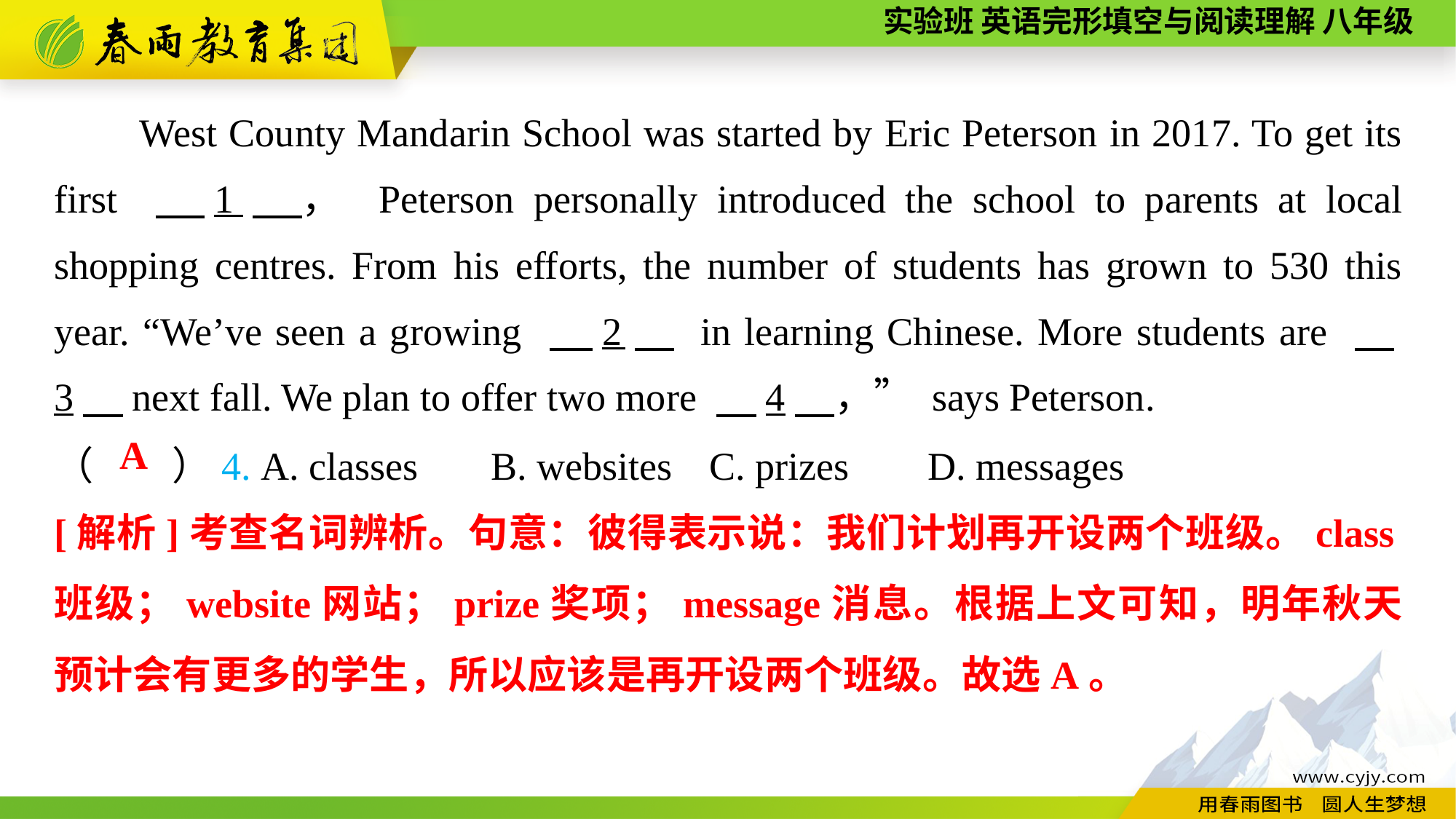

West County Mandarin School was started by Eric Peterson in 2017. To get its first 　1　， Peterson personally introduced the school to parents at local shopping centres. From his efforts, the number of students has grown to 530 this year. “We’ve seen a growing 　2　 in learning Chinese. More students are 　3，next fall. We plan to offer two more 　4　，” says Peterson.
（　　）4. A. classes	B. websites	C. prizes	D. messages
A
[解析]考查名词辨析。句意：彼得表示说：我们计划再开设两个班级。class班级；website网站；prize奖项；message消息。根据上文可知，明年秋天预计会有更多的学生，所以应该是再开设两个班级。故选A。